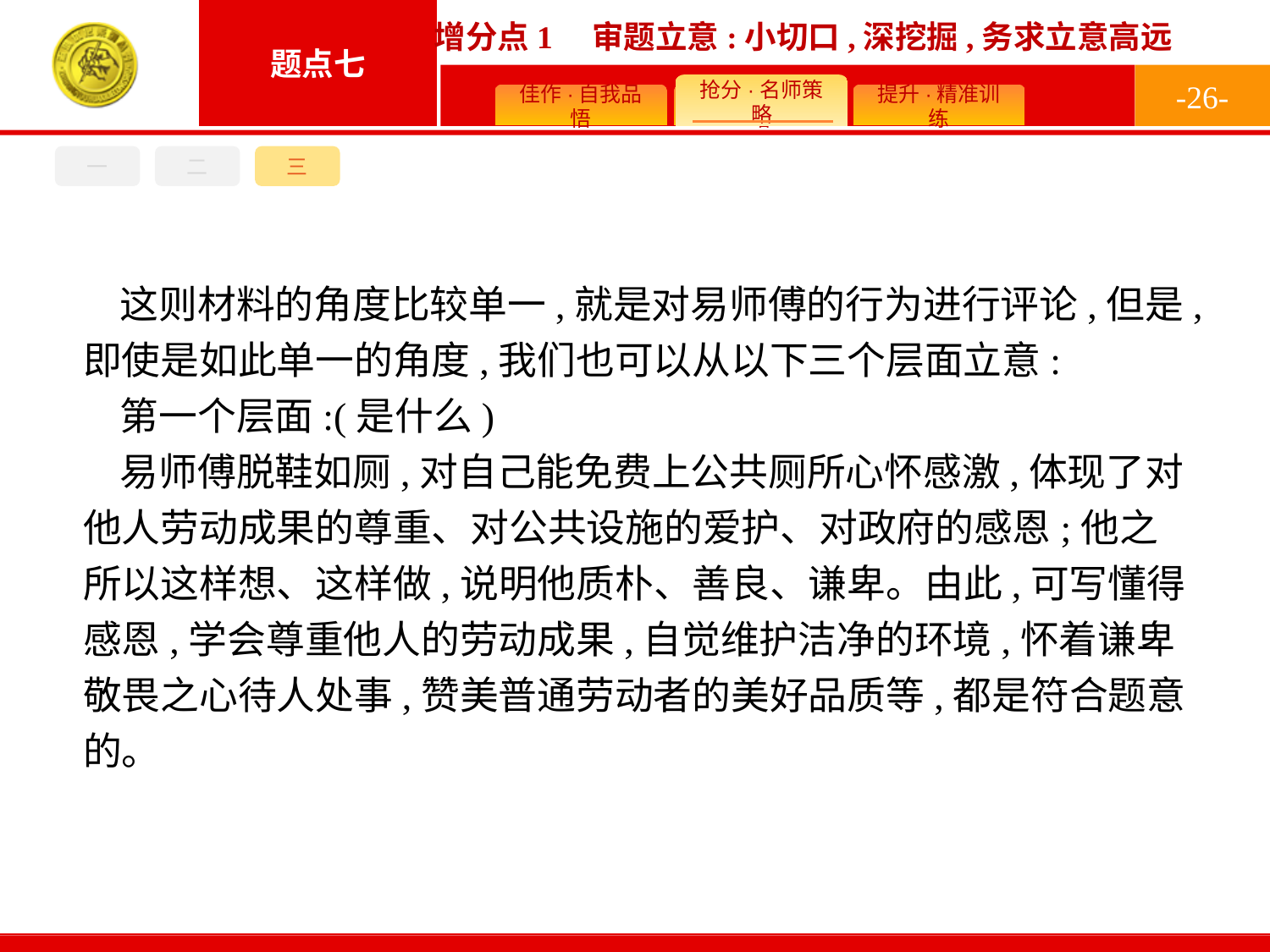

-26-
一
二
三
这则材料的角度比较单一,就是对易师傅的行为进行评论,但是,即使是如此单一的角度,我们也可以从以下三个层面立意:
第一个层面:(是什么)
易师傅脱鞋如厕,对自己能免费上公共厕所心怀感激,体现了对他人劳动成果的尊重、对公共设施的爱护、对政府的感恩;他之所以这样想、这样做,说明他质朴、善良、谦卑。由此,可写懂得感恩,学会尊重他人的劳动成果,自觉维护洁净的环境,怀着谦卑敬畏之心待人处事,赞美普通劳动者的美好品质等,都是符合题意的。